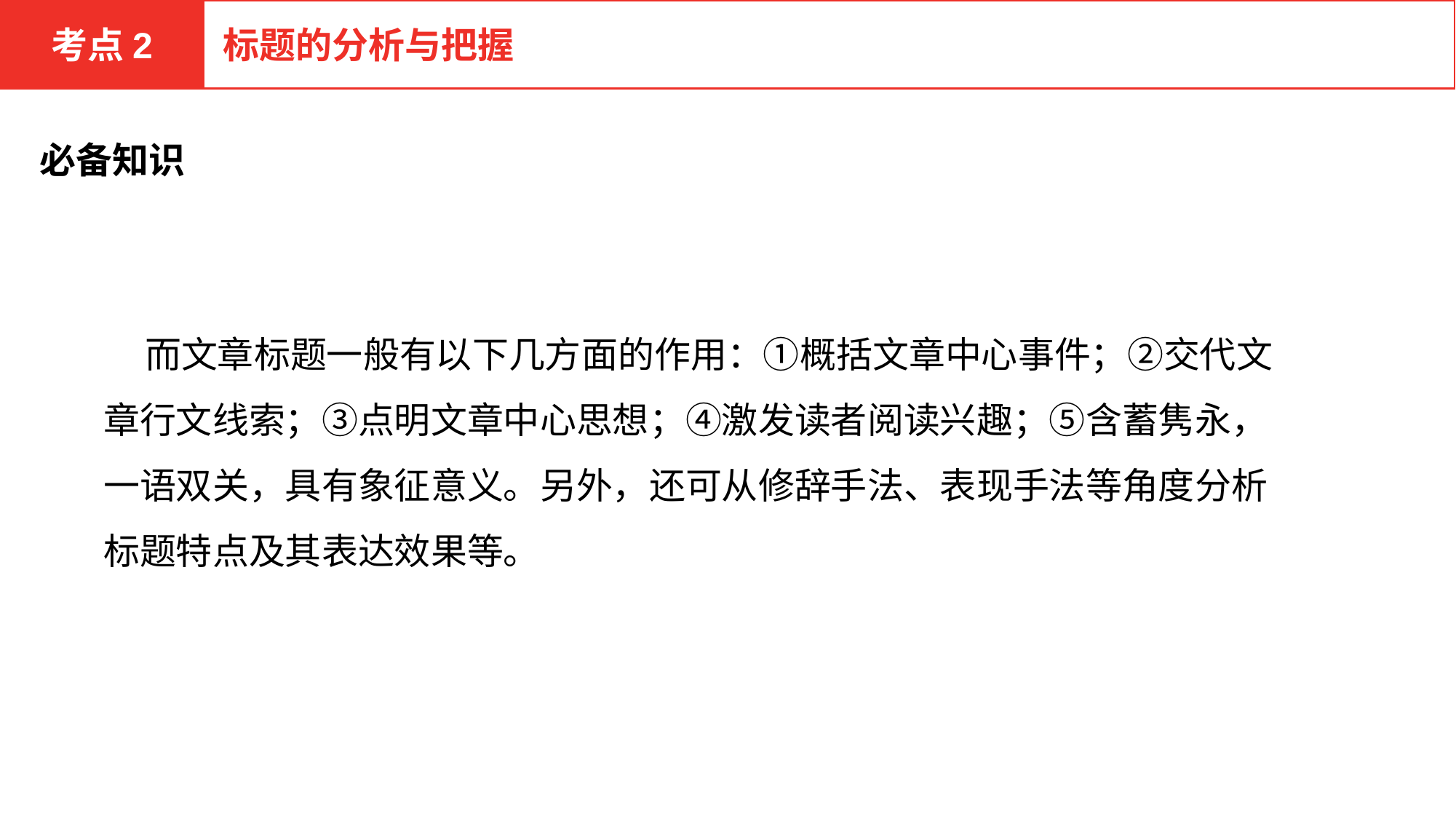

考点2
标题的分析与把握
必备知识
    而文章标题一般有以下几方面的作用：①概括文章中心事件；②交代文章行文线索；③点明文章中心思想；④激发读者阅读兴趣；⑤含蓄隽永，一语双关，具有象征意义。另外，还可从修辞手法、表现手法等角度分析标题特点及其表达效果等。